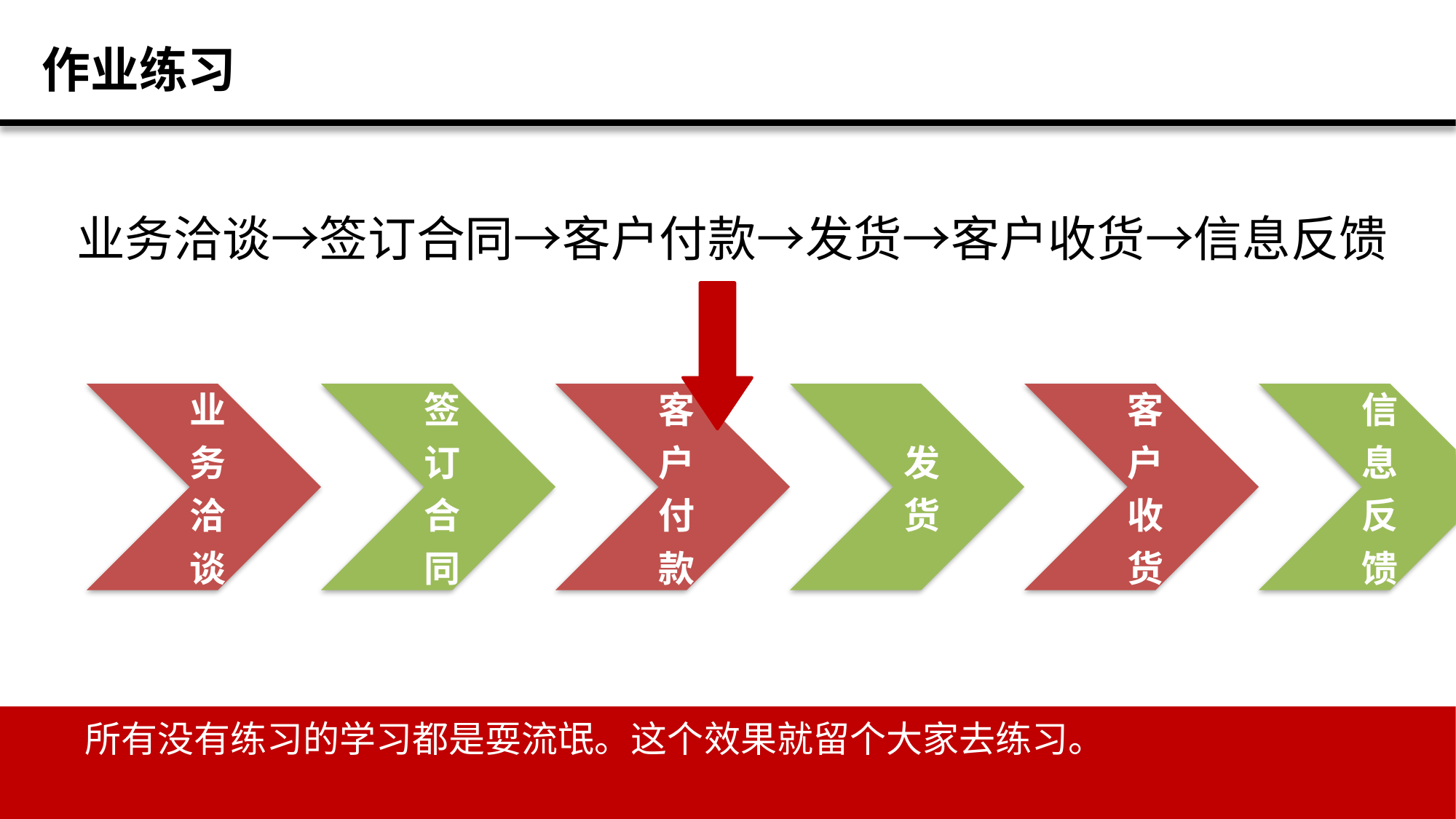

作业练习
业务洽谈→签订合同→客户付款→发货→客户收货→信息反馈

业务洽谈
签订合同
客户付款
发货
客户收货
信息反馈
        所有没有练习的学习都是耍流氓。这个效果就留个大家去练习。